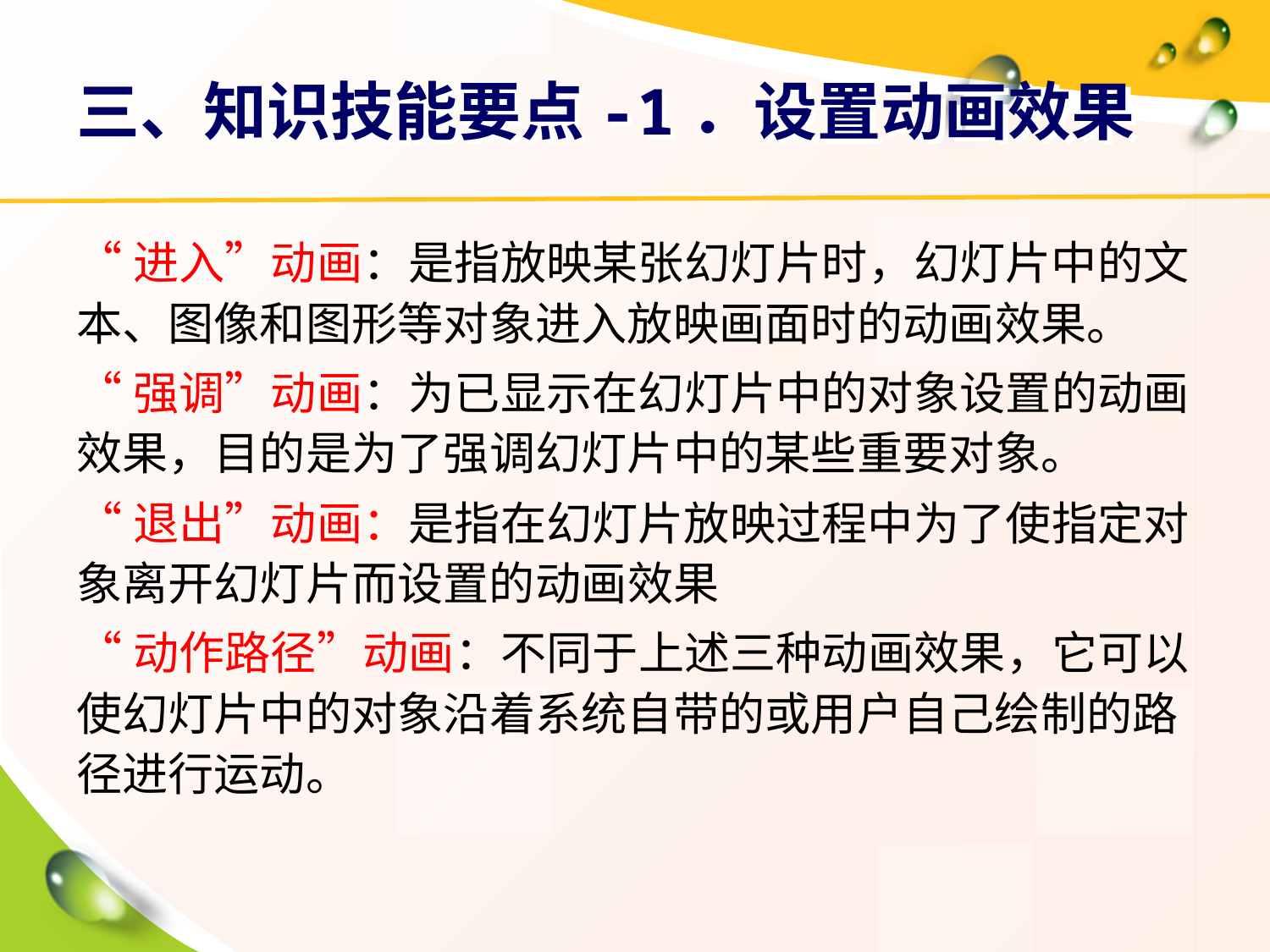

# 三、知识技能要点-1．设置动画效果
“进入”动画：是指放映某张幻灯片时，幻灯片中的文本、图像和图形等对象进入放映画面时的动画效果。
“强调”动画：为已显示在幻灯片中的对象设置的动画效果，目的是为了强调幻灯片中的某些重要对象。
“退出”动画：是指在幻灯片放映过程中为了使指定对象离开幻灯片而设置的动画效果
“动作路径”动画：不同于上述三种动画效果，它可以使幻灯片中的对象沿着系统自带的或用户自己绘制的路径进行运动。